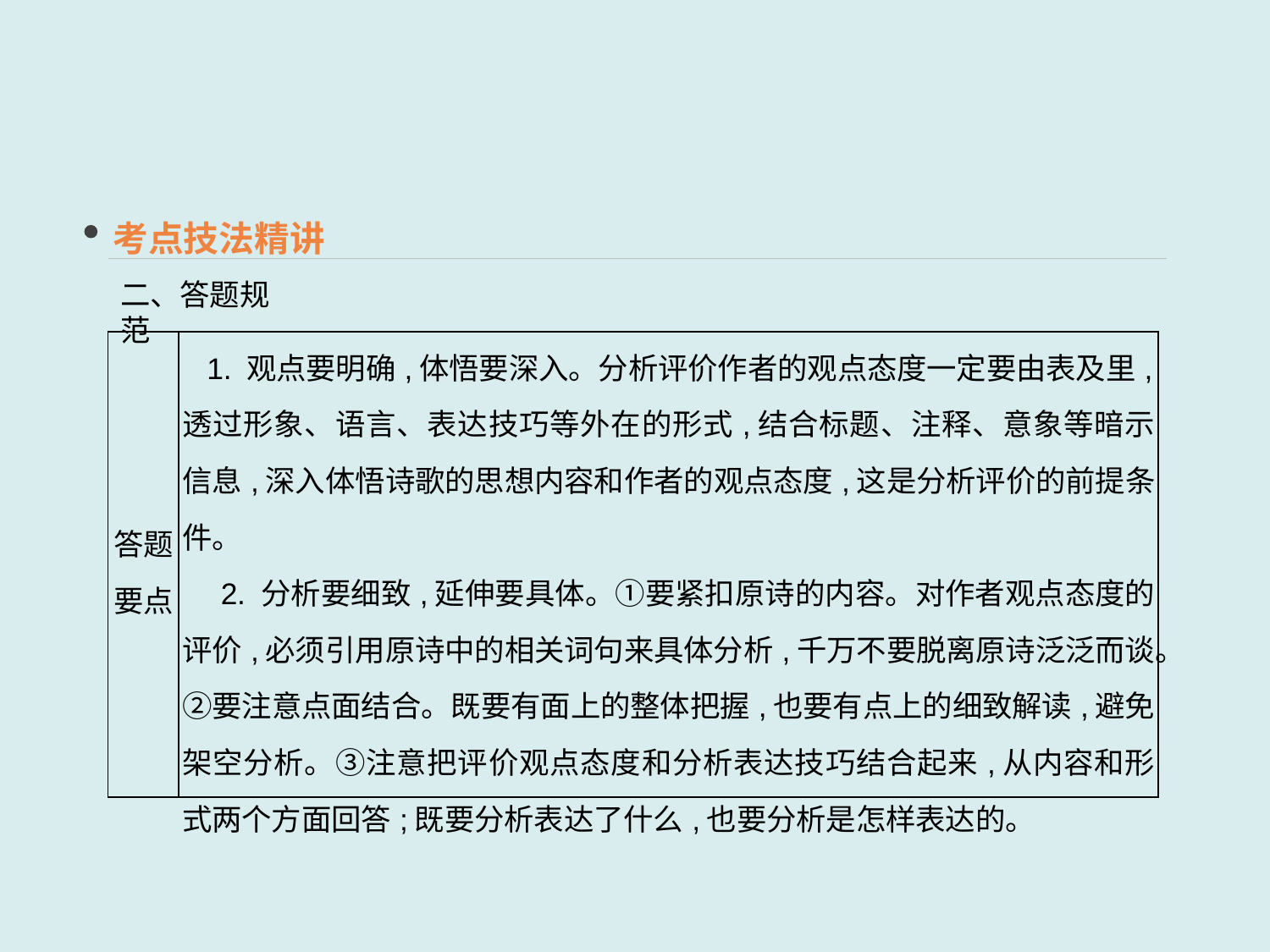

考点技法精讲

二、答题规范

| 答题要点 | 1. 观点要明确,体悟要深入。分析评价作者的观点态度一定要由表及里,透过形象、语言、表达技巧等外在的形式,结合标题、注释、意象等暗示信息,深入体悟诗歌的思想内容和作者的观点态度,这是分析评价的前提条件。 　2. 分析要细致,延伸要具体。①要紧扣原诗的内容。对作者观点态度的评价,必须引用原诗中的相关词句来具体分析,千万不要脱离原诗泛泛而谈。②要注意点面结合。既要有面上的整体把握,也要有点上的细致解读,避免架空分析。③注意把评价观点态度和分析表达技巧结合起来,从内容和形式两个方面回答;既要分析表达了什么,也要分析是怎样表达的。 |
| --- | --- |